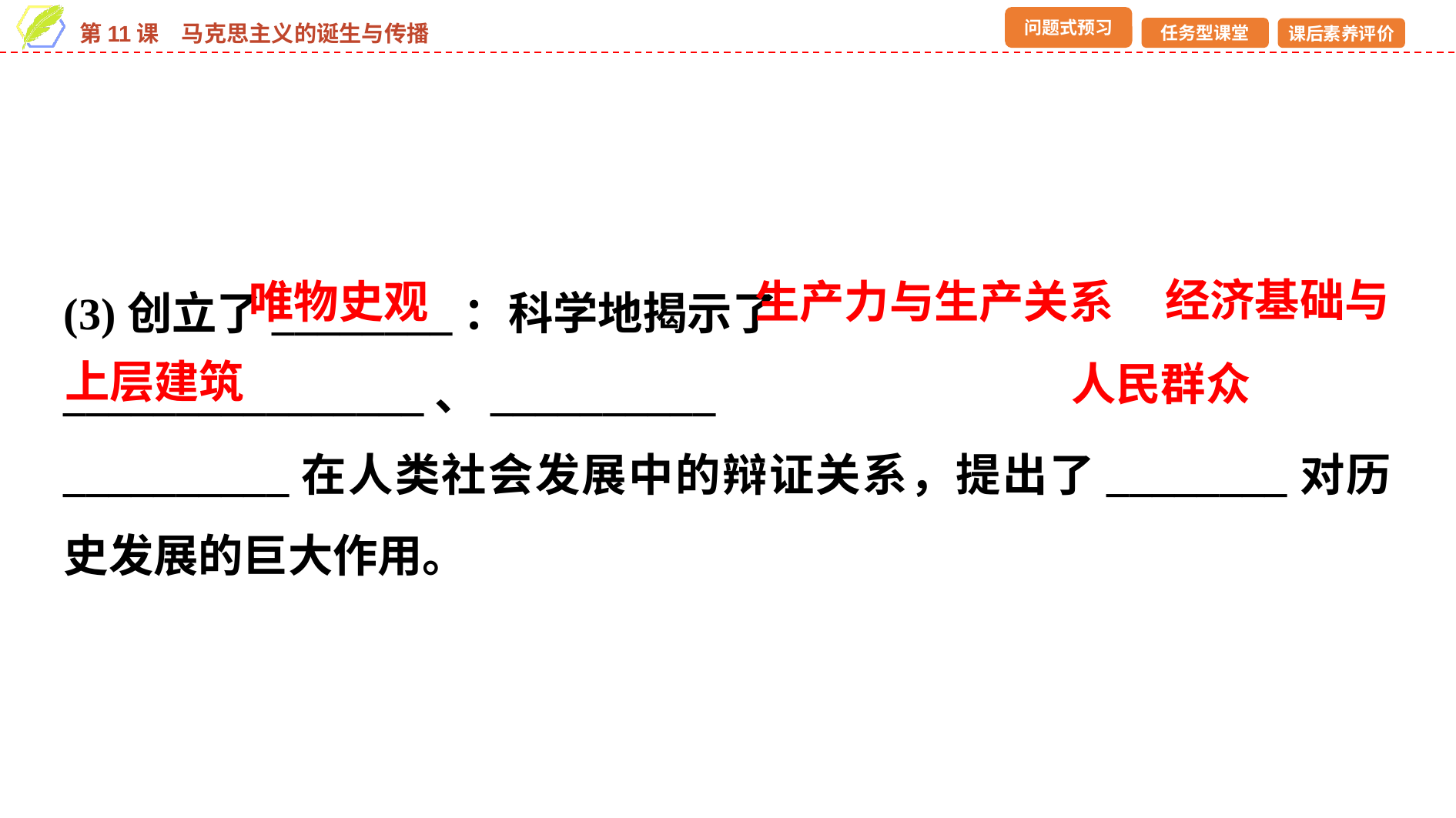

(3)创立了________：科学地揭示了________________、__________
__________在人类社会发展中的辩证关系，提出了________对历史发展的巨大作用。
经济基础与
唯物史观
生产力与生产关系
上层建筑
人民群众